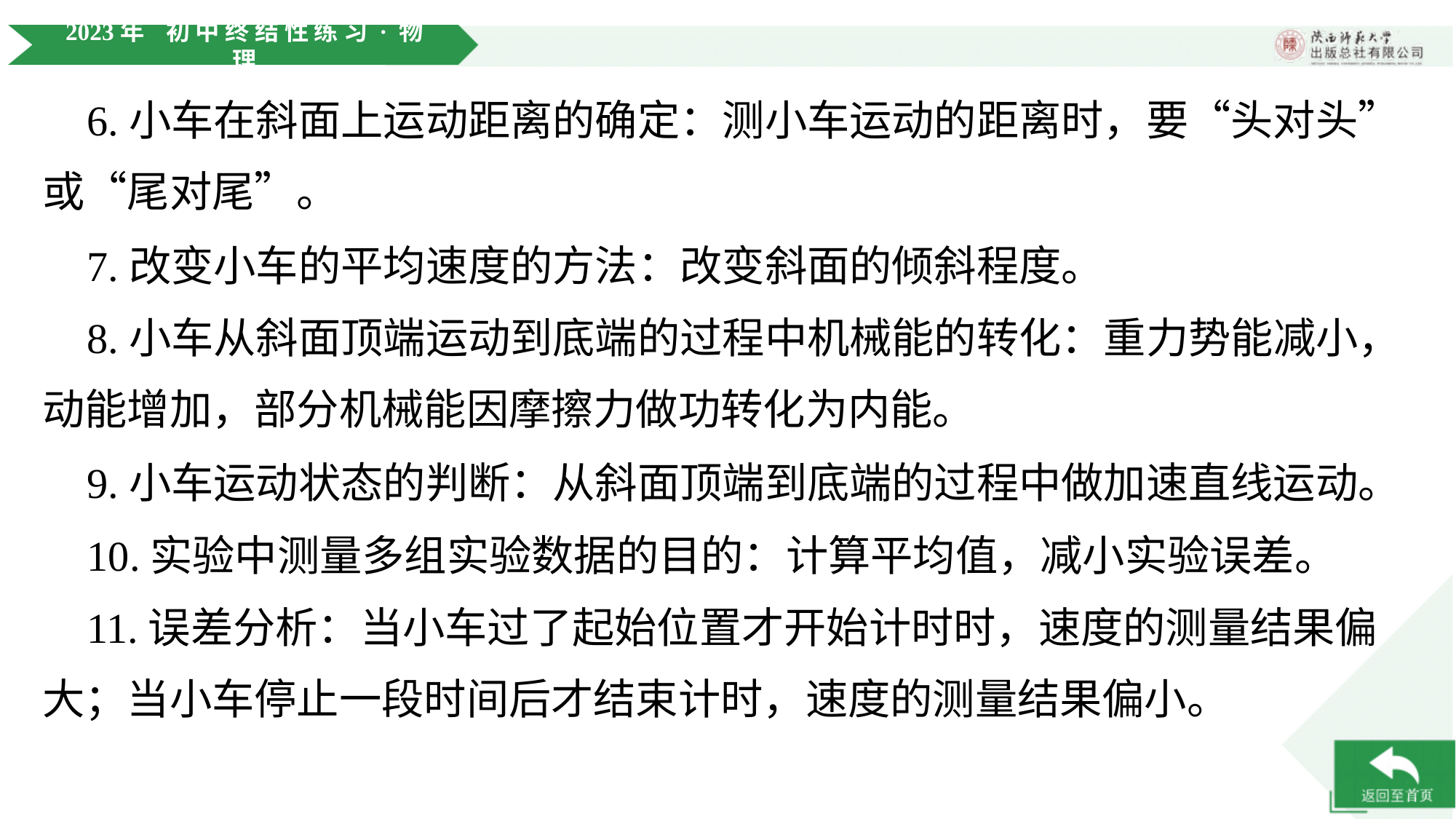

6.小车在斜面上运动距离的确定：测小车运动的距离时，要“头对头”或“尾对尾”。
    7.改变小车的平均速度的方法：改变斜面的倾斜程度。
    8.小车从斜面顶端运动到底端的过程中机械能的转化：重力势能减小，动能增加，部分机械能因摩擦力做功转化为内能。
    9.小车运动状态的判断：从斜面顶端到底端的过程中做加速直线运动。
    10.实验中测量多组实验数据的目的：计算平均值，减小实验误差。
    11.误差分析：当小车过了起始位置才开始计时时，速度的测量结果偏大；当小车停止一段时间后才结束计时，速度的测量结果偏小。